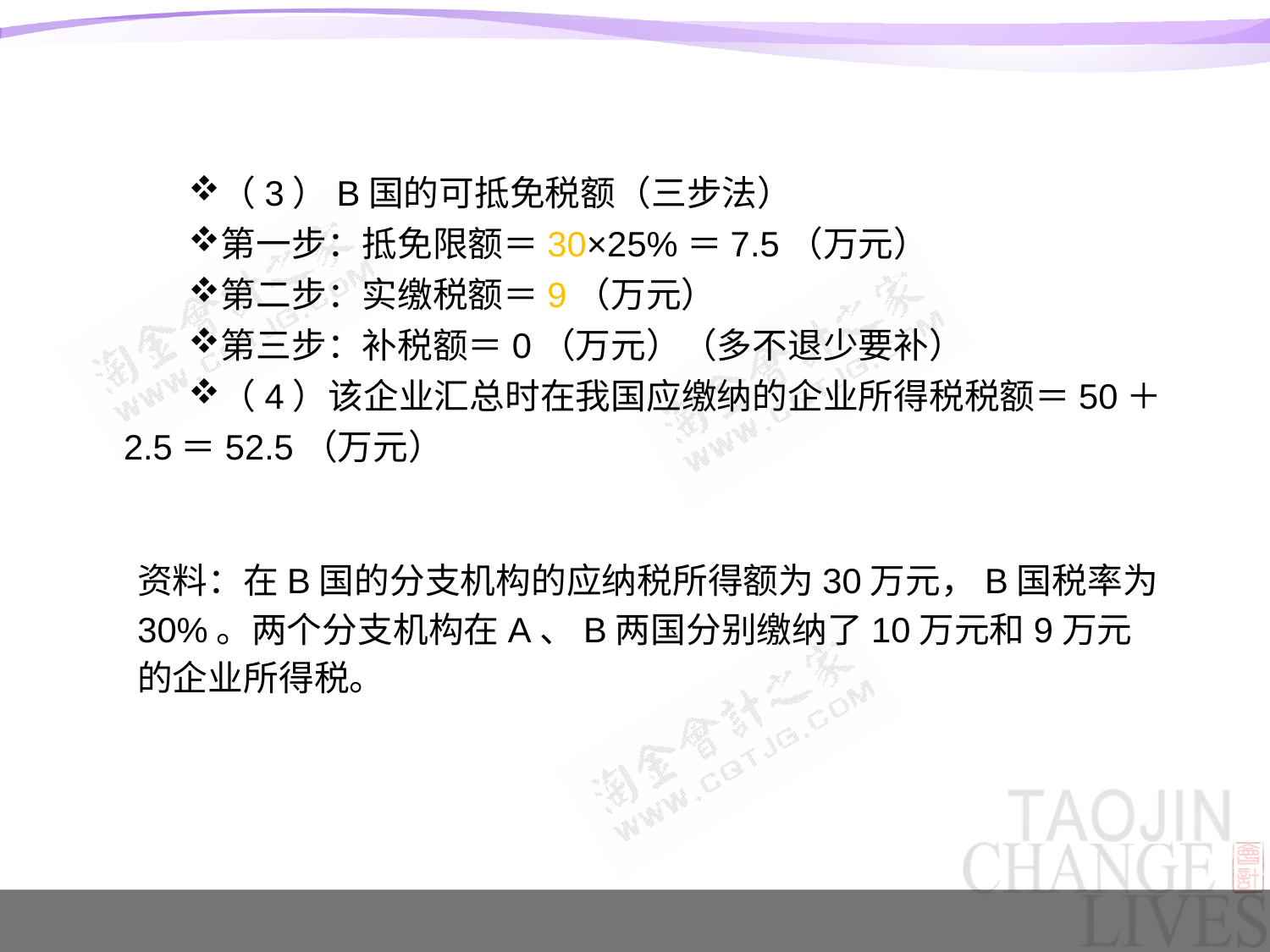

#
（3）B国的可抵免税额（三步法）
第一步：抵免限额＝30×25%＝7.5（万元）
第二步：实缴税额＝9（万元）
第三步：补税额＝0（万元）（多不退少要补）
（4）该企业汇总时在我国应缴纳的企业所得税税额＝50＋2.5＝52.5（万元）

资料：在B国的分支机构的应纳税所得额为30万元，B国税率为30%。两个分支机构在A、B两国分别缴纳了10万元和9万元的企业所得税。